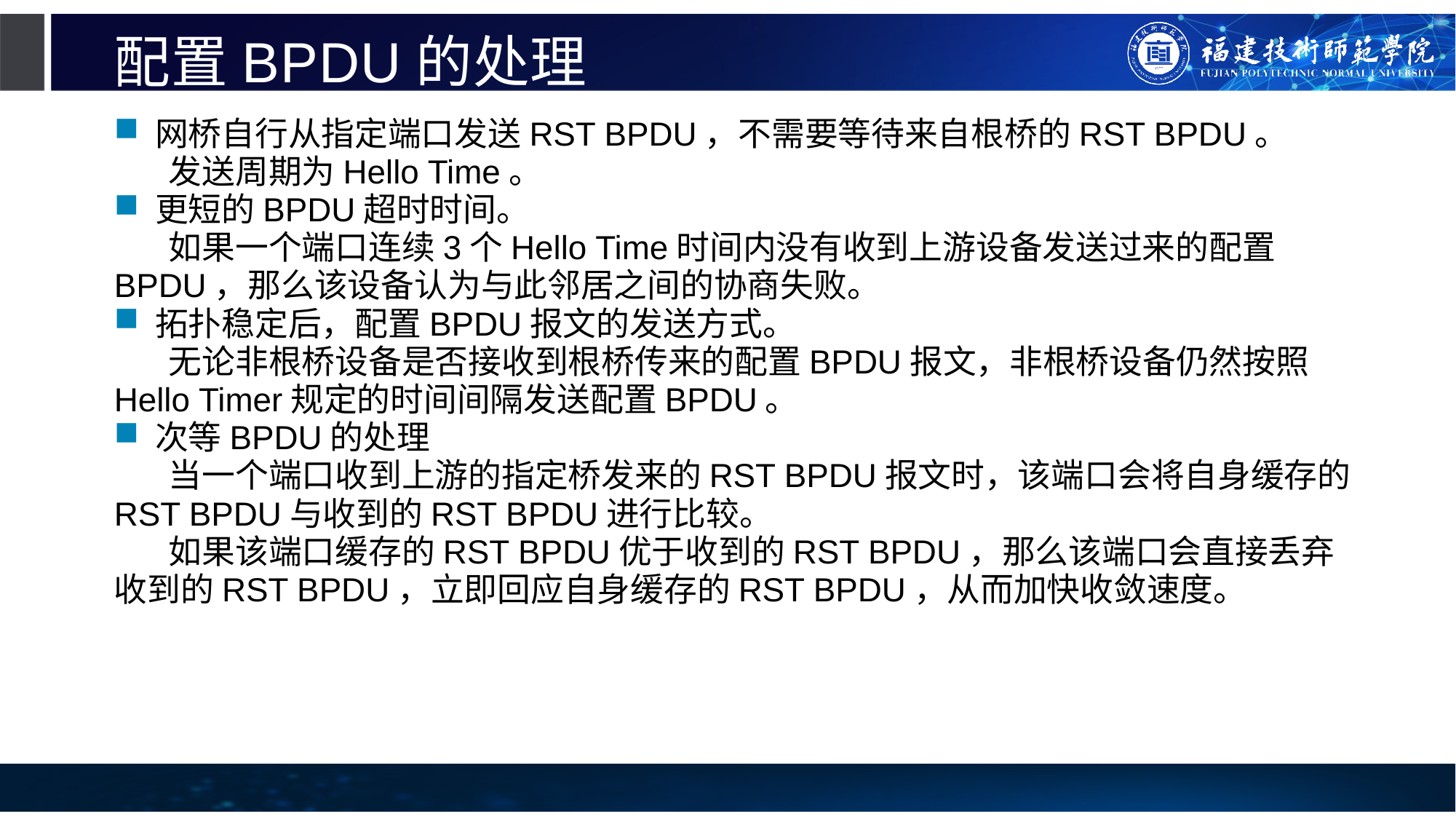

# 配置BPDU的处理
网桥自行从指定端口发送RST BPDU，不需要等待来自根桥的RST BPDU。
发送周期为Hello Time。
更短的BPDU超时时间。
如果一个端口连续3个Hello Time时间内没有收到上游设备发送过来的配置BPDU，那么该设备认为与此邻居之间的协商失败。
拓扑稳定后，配置BPDU报文的发送方式。
无论非根桥设备是否接收到根桥传来的配置BPDU报文，非根桥设备仍然按照Hello Timer规定的时间间隔发送配置BPDU。
次等BPDU的处理
当一个端口收到上游的指定桥发来的RST BPDU报文时，该端口会将自身缓存的RST BPDU与收到的RST BPDU进行比较。
如果该端口缓存的RST BPDU优于收到的RST BPDU，那么该端口会直接丢弃收到的RST BPDU，立即回应自身缓存的RST BPDU，从而加快收敛速度。